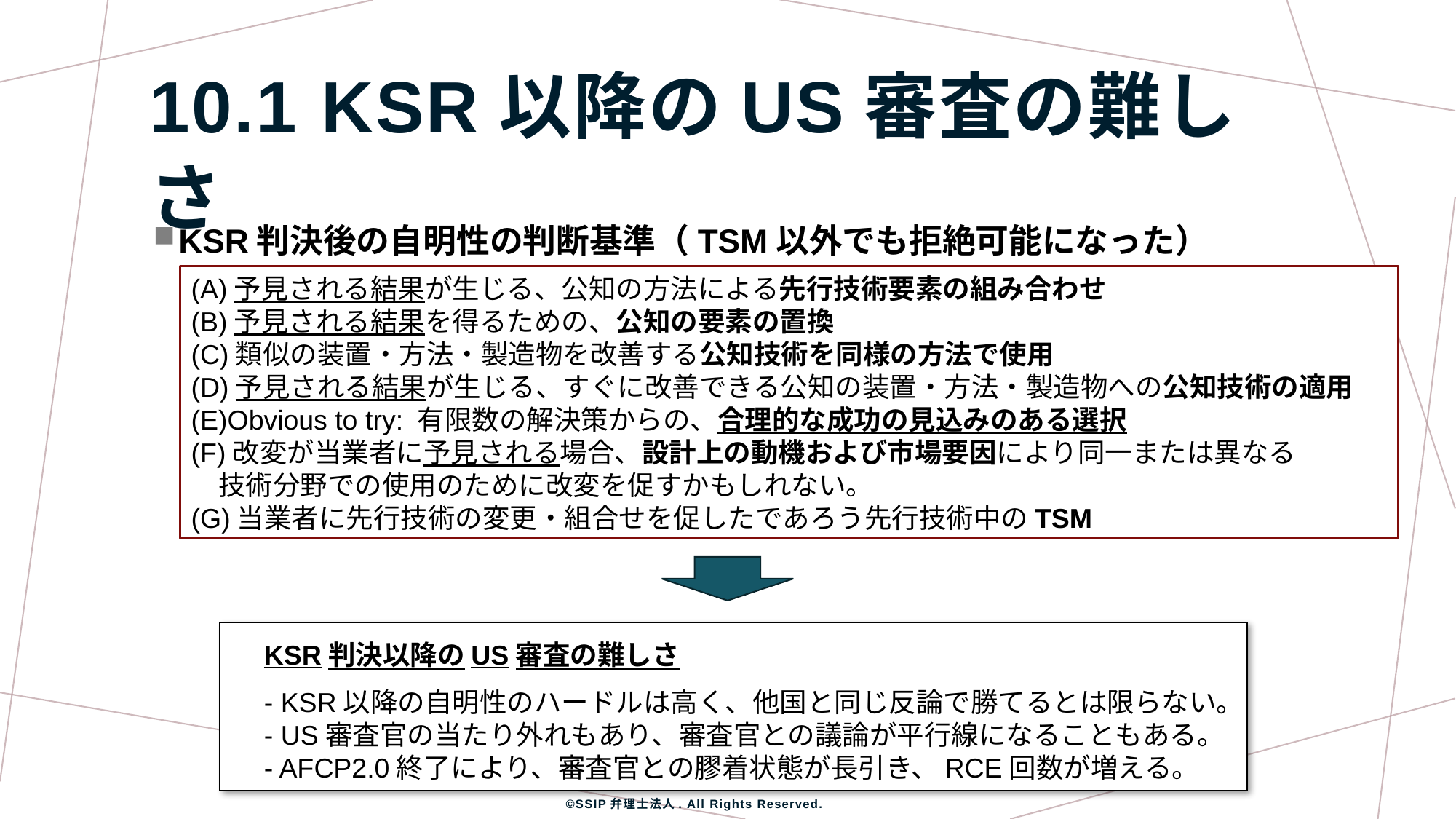

# 10.1 KSR以降のUS審査の難しさ
KSR判決後の自明性の判断基準（TSM以外でも拒絶可能になった）

(A)予見される結果が生じる、公知の方法による先行技術要素の組み合わせ
(B)予見される結果を得るための、公知の要素の置換
(C)類似の装置・方法・製造物を改善する公知技術を同様の方法で使用
(D)予見される結果が生じる、すぐに改善できる公知の装置・方法・製造物への公知技術の適用
(E)Obvious to try: 有限数の解決策からの、合理的な成功の見込みのある選択
(F)改変が当業者に予見される場合、設計上の動機および市場要因により同一または異なる
　技術分野での使用のために改変を促すかもしれない。
(G)当業者に先行技術の変更・組合せを促したであろう先行技術中のTSM

KSR判決以降のUS審査の難しさ

- KSR以降の自明性のハードルは高く、他国と同じ反論で勝てるとは限らない。
- US審査官の当たり外れもあり、審査官との議論が平行線になることもある。
- AFCP2.0終了により、審査官との膠着状態が長引き、RCE回数が増える。
©SSIP弁理士法人. All Rights Reserved.